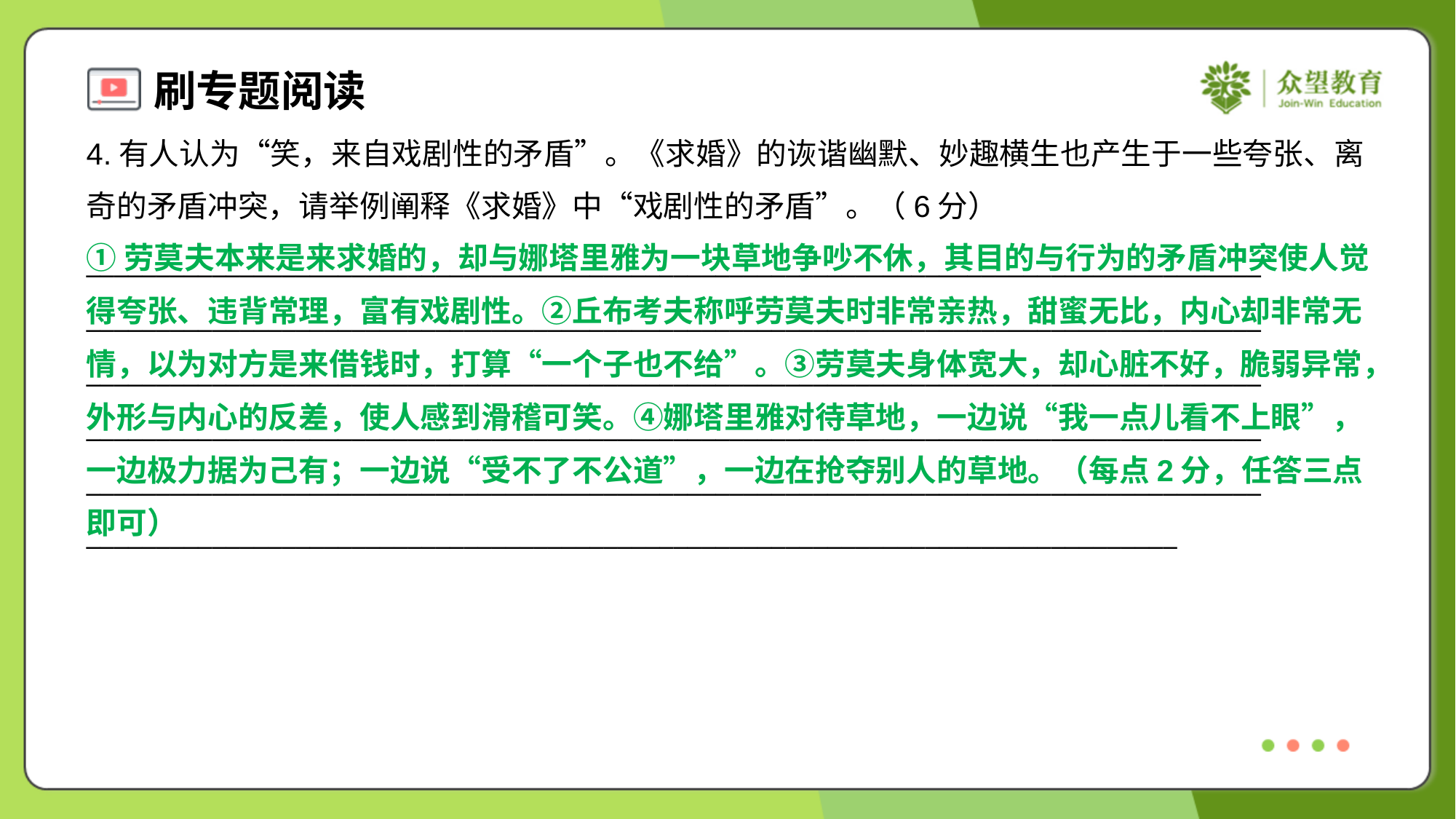

4.有人认为“笑，来自戏剧性的矛盾”。《求婚》的诙谐幽默、妙趣横生也产生于一些夸张、离
奇的矛盾冲突，请举例阐释《求婚》中“戏剧性的矛盾”。（6分）
①劳莫夫本来是来求婚的，却与娜塔里雅为一块草地争吵不休，其目的与行为的矛盾冲突使人觉
得夸张、违背常理，富有戏剧性。②丘布考夫称呼劳莫夫时非常亲热，甜蜜无比，内心却非常无
情，以为对方是来借钱时，打算“一个子也不给”。③劳莫夫身体宽大，却心脏不好，脆弱异常，
外形与内心的反差，使人感到滑稽可笑。④娜塔里雅对待草地，一边说“我一点儿看不上眼”，
一边极力据为己有；一边说“受不了不公道”，一边在抢夺别人的草地。（每点2分，任答三点
即可）
____________________________________________________________________________________
____________________________________________________________________________________
____________________________________________________________________________________
____________________________________________________________________________________
____________________________________________________________________________________
______________________________________________________________________________